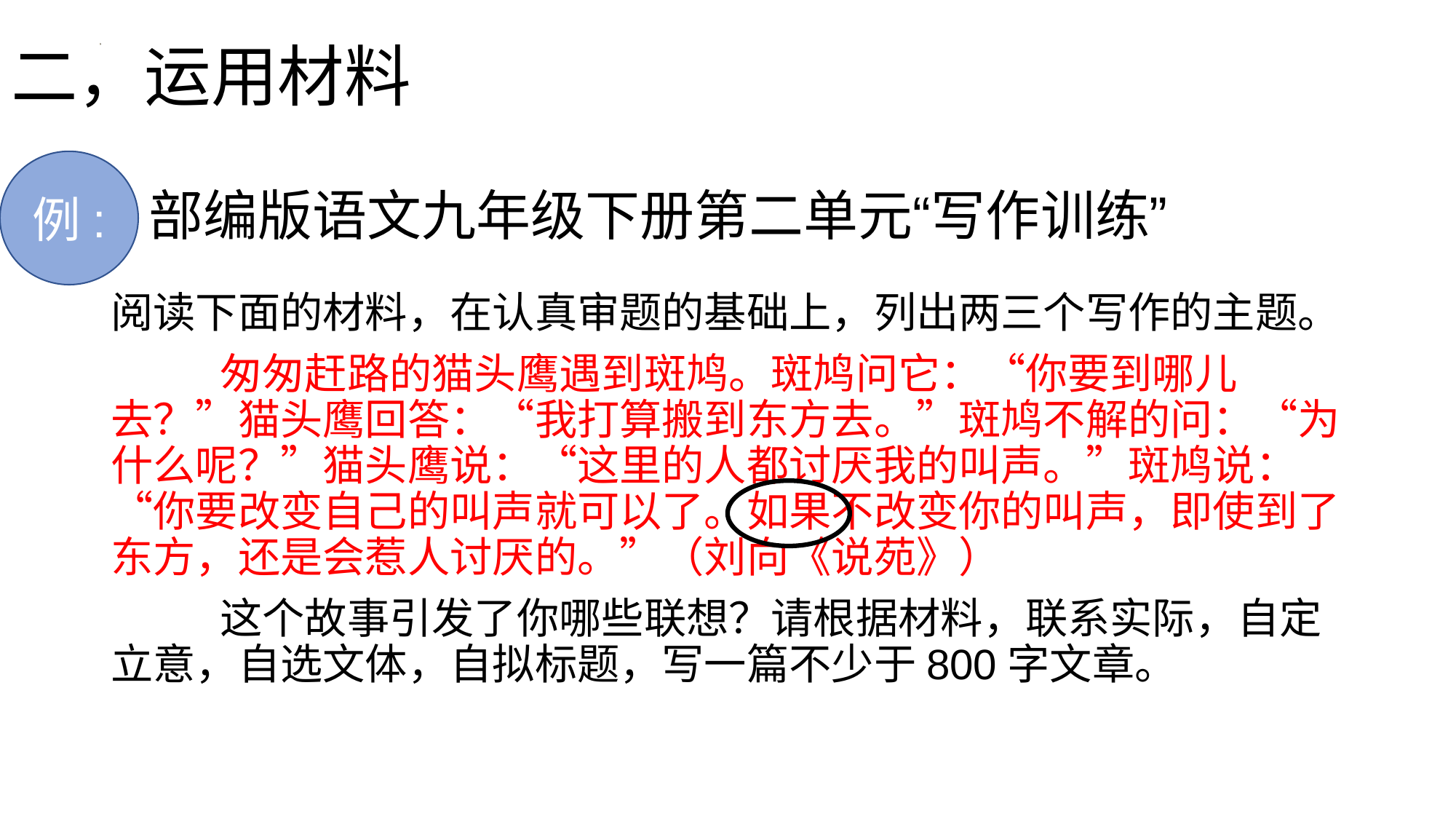

# 二，运用材料
部编版语文九年级下册第二单元“写作训练”
例:
阅读下面的材料，在认真审题的基础上，列出两三个写作的主题。
	匆匆赶路的猫头鹰遇到斑鸠。斑鸠问它：“你要到哪儿去？”猫头鹰回答：“我打算搬到东方去。”斑鸠不解的问：“为什么呢？”猫头鹰说：“这里的人都讨厌我的叫声。”斑鸠说：“你要改变自己的叫声就可以了。如果不改变你的叫声，即使到了东方，还是会惹人讨厌的。”（刘向《说苑》）
	这个故事引发了你哪些联想？请根据材料，联系实际，自定立意，自选文体，自拟标题，写一篇不少于800字文章。